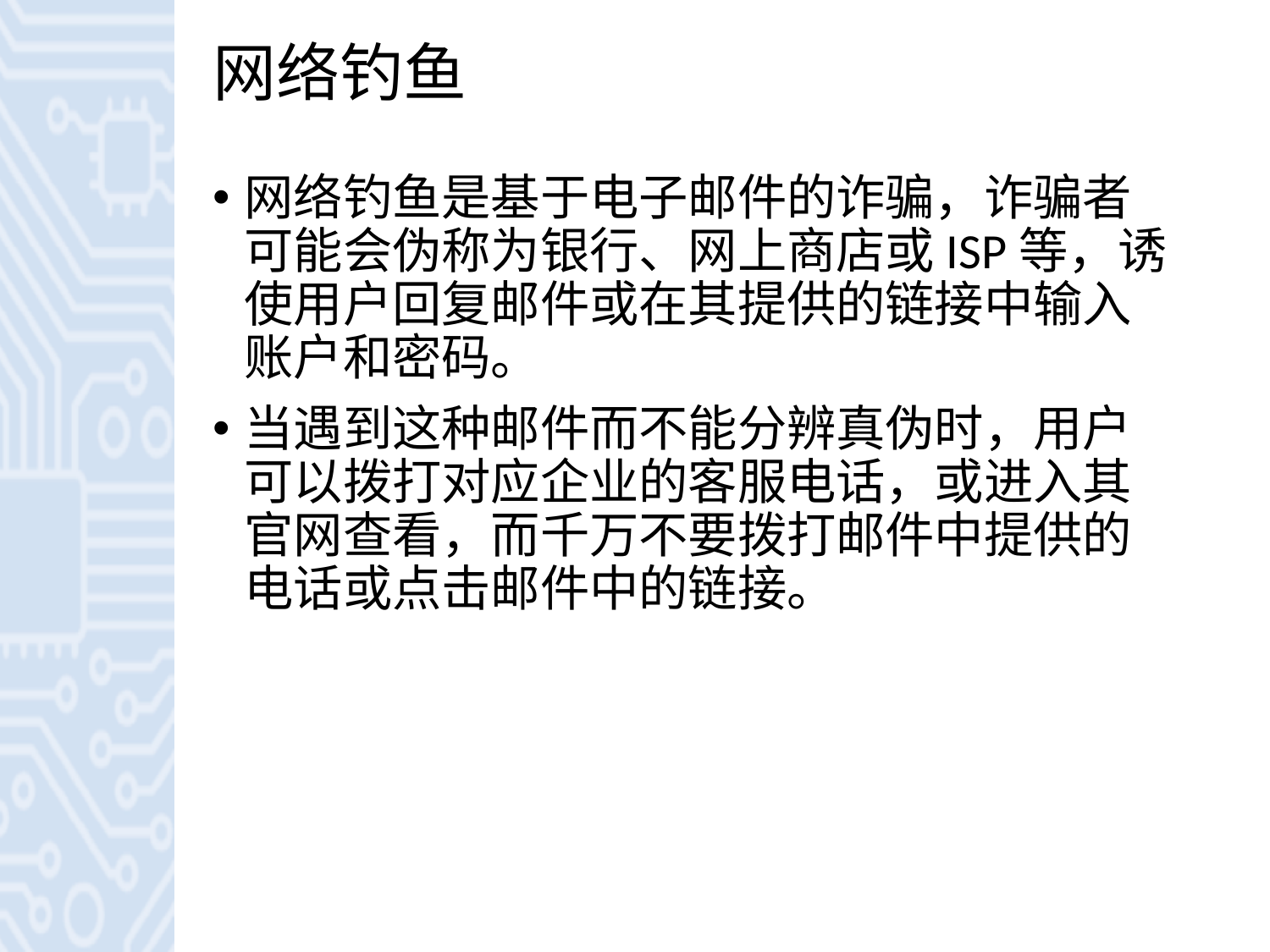

# 网络钓鱼
网络钓鱼是基于电子邮件的诈骗，诈骗者可能会伪称为银行、网上商店或ISP等，诱使用户回复邮件或在其提供的链接中输入账户和密码。
当遇到这种邮件而不能分辨真伪时，用户可以拨打对应企业的客服电话，或进入其官网查看，而千万不要拨打邮件中提供的电话或点击邮件中的链接。